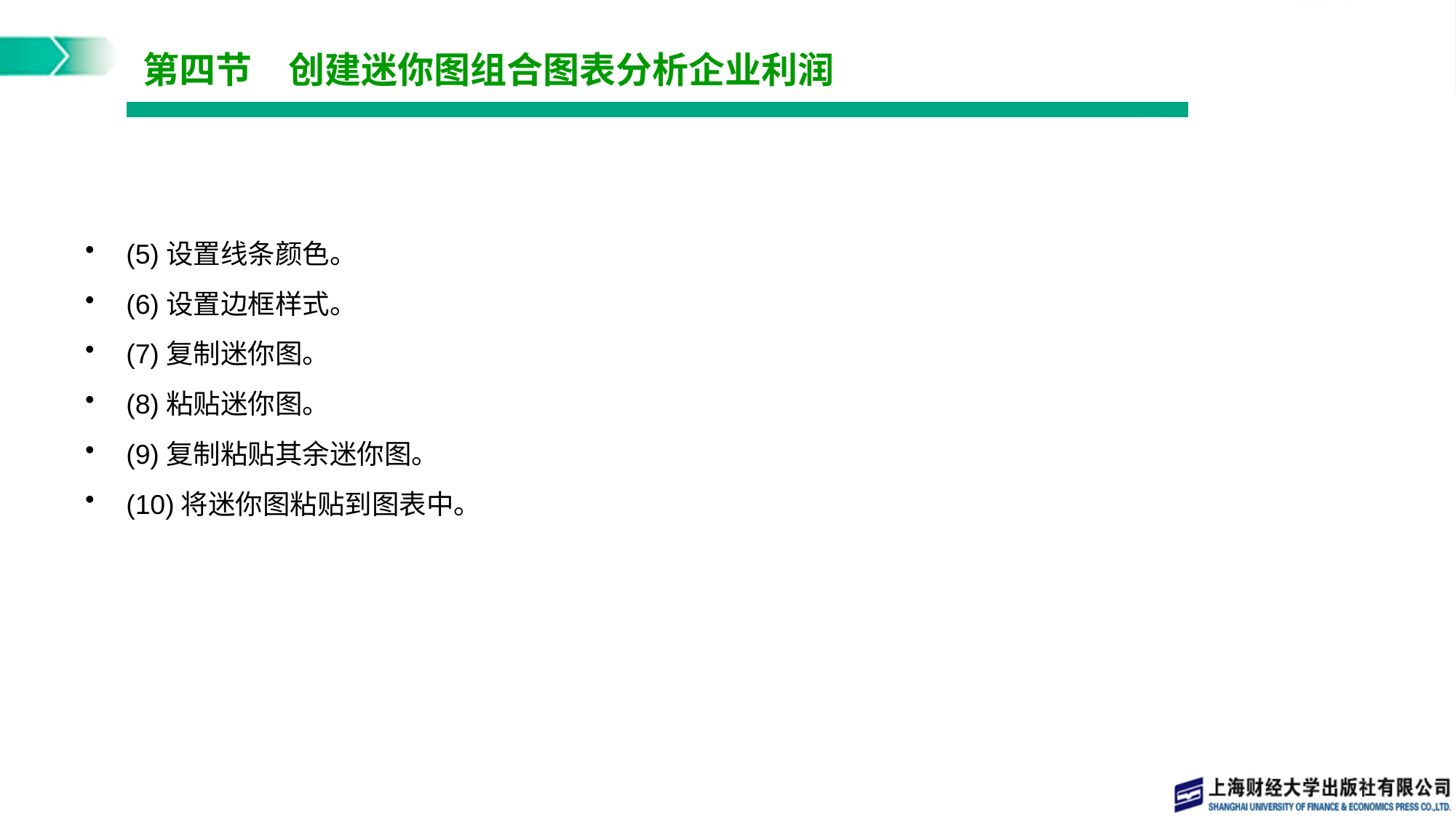

# 第四节　创建迷你图组合图表分析企业利润
(5)设置线条颜色。
(6)设置边框样式。
(7)复制迷你图。
(8)粘贴迷你图。
(9)复制粘贴其余迷你图。
(10)将迷你图粘贴到图表中。